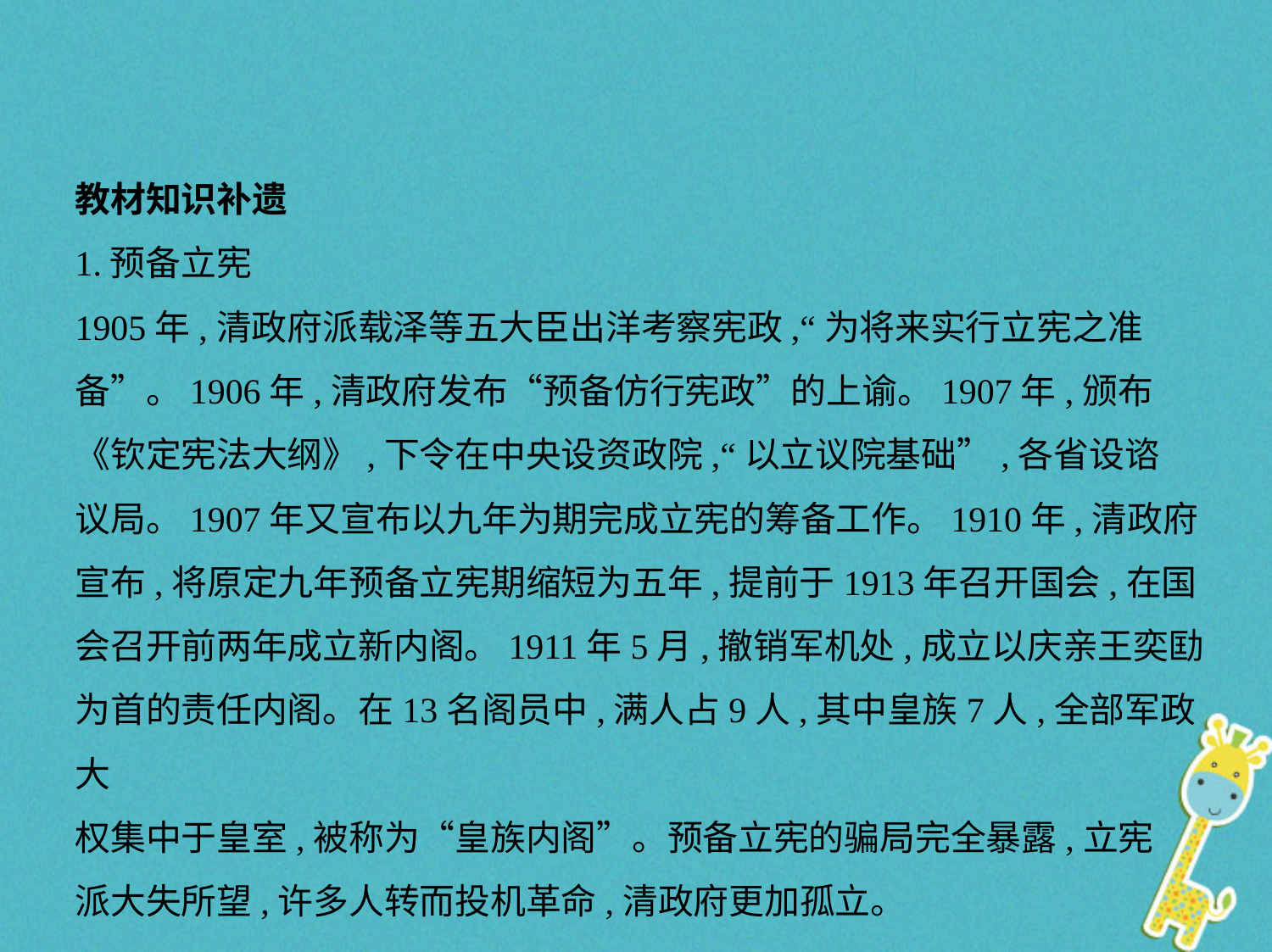

教材知识补遗
1.预备立宪
1905年,清政府派载泽等五大臣出洋考察宪政,“为将来实行立宪之准
备”。1906年,清政府发布“预备仿行宪政”的上谕。1907年,颁布
《钦定宪法大纲》,下令在中央设资政院,“以立议院基础”,各省设谘
议局。1907年又宣布以九年为期完成立宪的筹备工作。1910年,清政府
宣布,将原定九年预备立宪期缩短为五年,提前于1913年召开国会,在国
会召开前两年成立新内阁。1911年5月,撤销军机处,成立以庆亲王奕劻
为首的责任内阁。在13名阁员中,满人占9人,其中皇族7人,全部军政大
权集中于皇室,被称为“皇族内阁”。预备立宪的骗局完全暴露,立宪
派大失所望,许多人转而投机革命,清政府更加孤立。